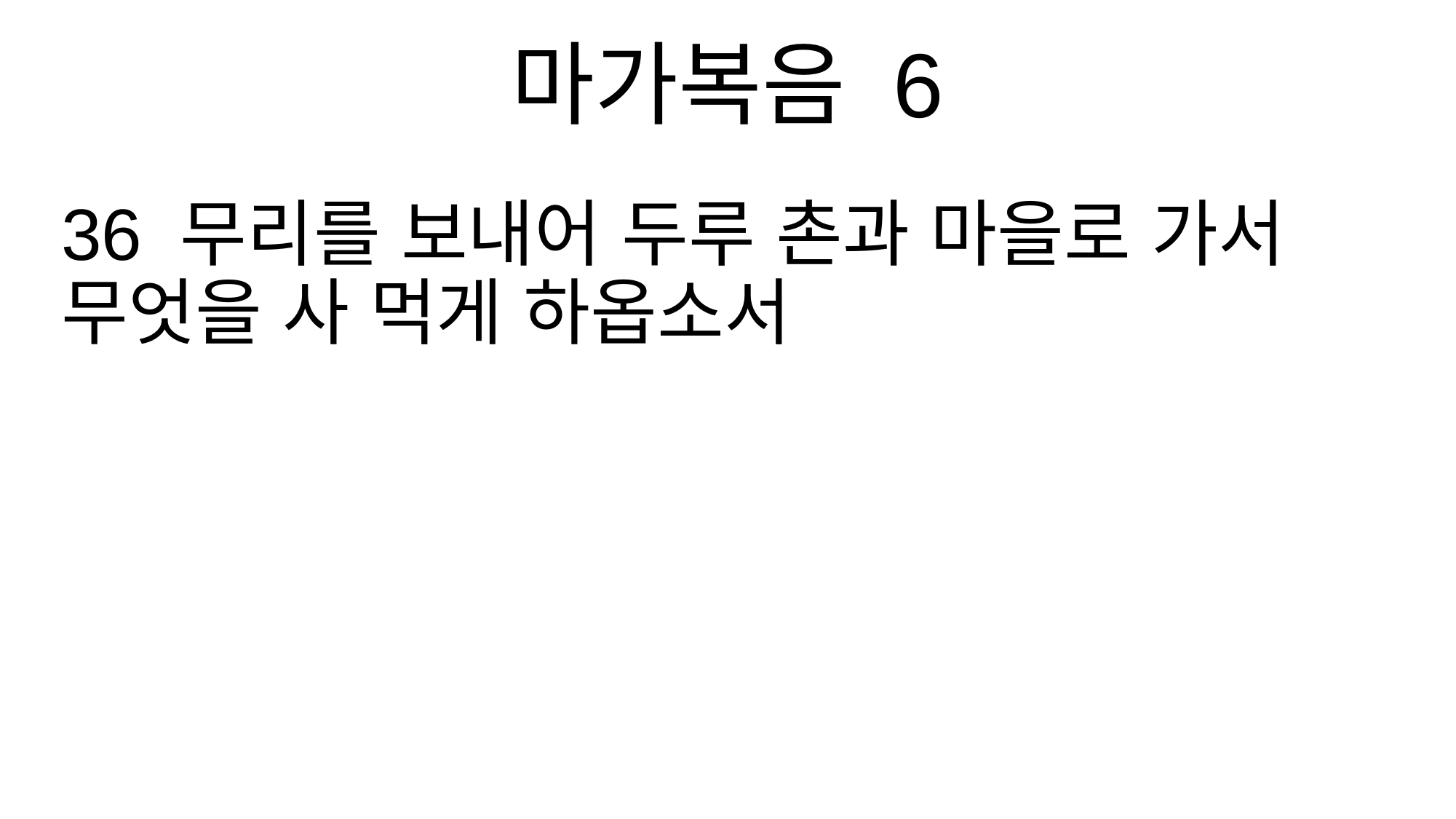

마가복음 6
36 무리를 보내어 두루 촌과 마을로 가서 무엇을 사 먹게 하옵소서